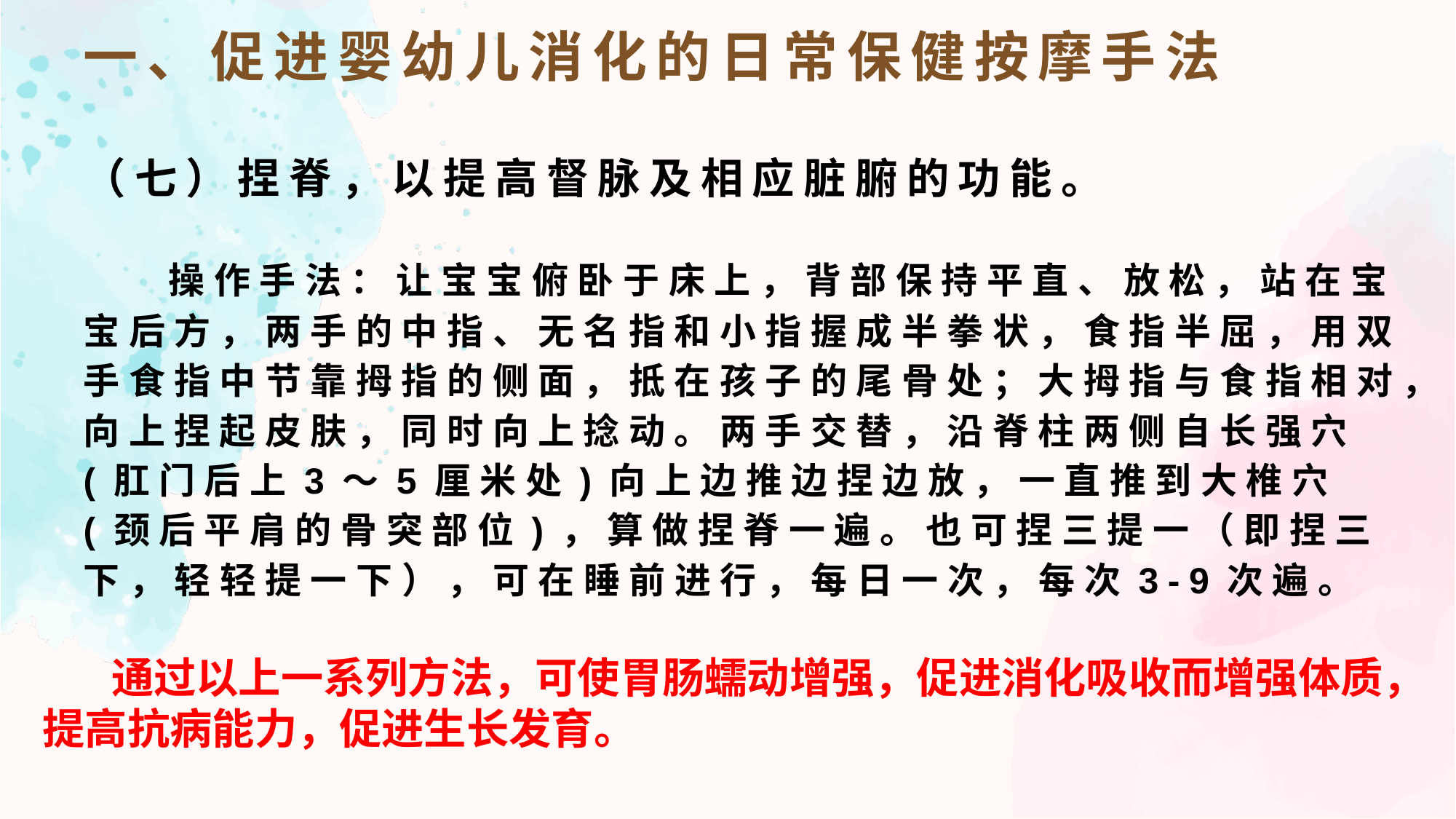

一、促进婴幼儿消化的日常保健按摩手法

（七）捏脊，以提高督脉及相应脏腑的功能。

    操作手法：让宝宝俯卧于床上，背部保持平直、放松，站在宝宝后方，两手的中指、无名指和小指握成半拳状，食指半屈，用双手食指中节靠拇指的侧面，抵在孩子的尾骨处；大拇指与食指相对，向上捏起皮肤，同时向上捻动。两手交替，沿脊柱两侧自长强穴(肛门后上3～5厘米处)向上边推边捏边放，一直推到大椎穴(颈后平肩的骨突部位)，算做捏脊一遍。也可捏三提一（即捏三下，轻轻提一下），可在睡前进行，每日一次，每次3-9次遍。
   通过以上一系列方法，可使胃肠蠕动增强，促进消化吸收而增强体质，提高抗病能力，促进生长发育。